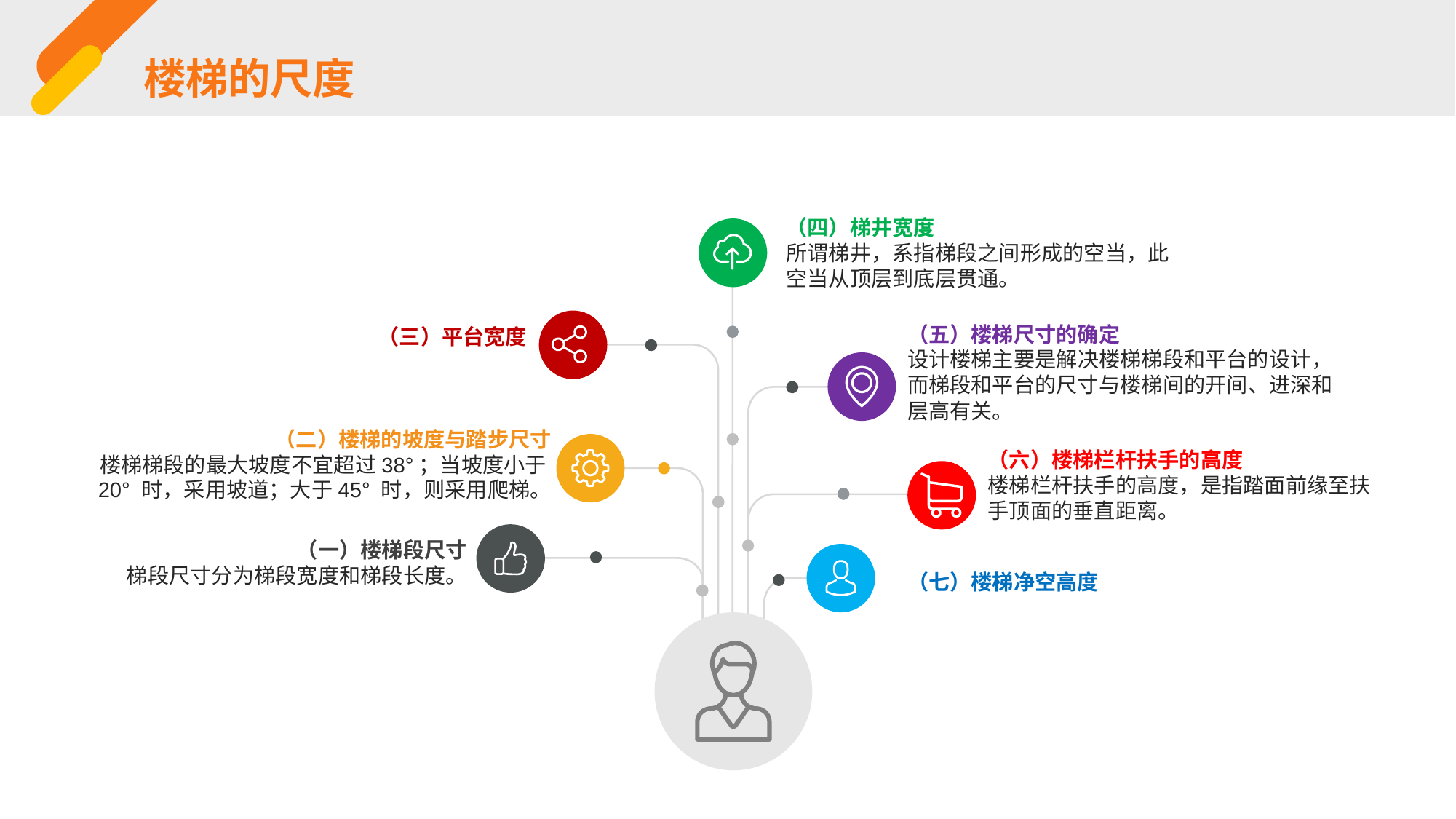

楼梯的尺度
（四）梯井宽度
所谓梯井，系指梯段之间形成的空当，此空当从顶层到底层贯通。

（五）楼梯尺寸的确定
设计楼梯主要是解决楼梯梯段和平台的设计，而梯段和平台的尺寸与楼梯间的开间、进深和层高有关。
（三）平台宽度

（二）楼梯的坡度与踏步尺寸
楼梯梯段的最大坡度不宜超过38°；当坡度小于20° 时，采用坡道；大于45° 时，则采用爬梯。

（六）楼梯栏杆扶手的高度
楼梯栏杆扶手的高度，是指踏面前缘至扶手顶面的垂直距离。

（一）楼梯段尺寸
梯段尺寸分为梯段宽度和梯段长度。

（七）楼梯净空高度